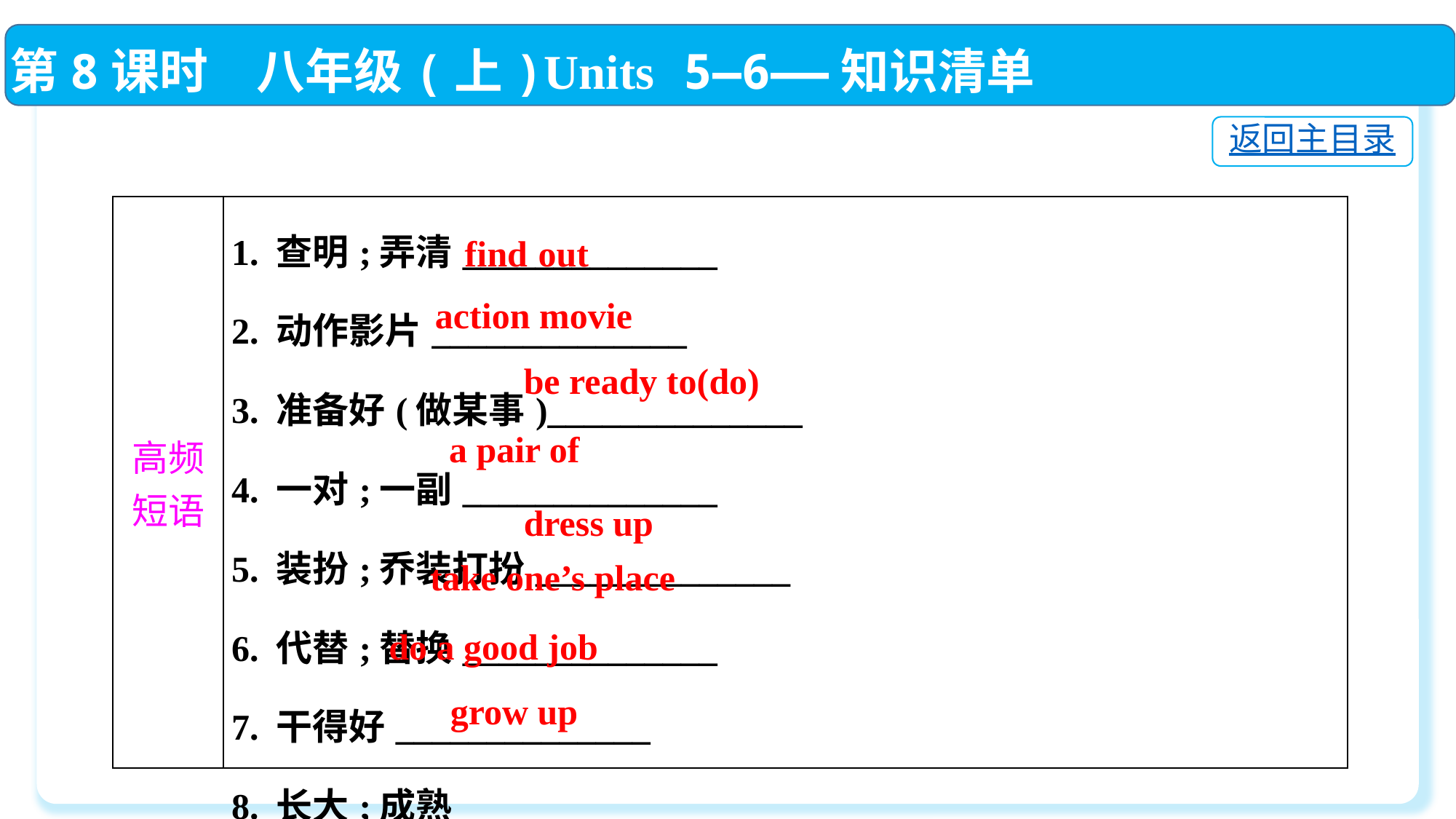

第8课时　八年级(上)Units 5—6——知识清单

返回主目录
| 高频 短语 | 1. 查明;弄清\_\_\_\_\_\_\_\_\_\_\_\_\_\_ 2. 动作影片\_\_\_\_\_\_\_\_\_\_\_\_\_\_ 3. 准备好(做某事)\_\_\_\_\_\_\_\_\_\_\_\_\_\_ 4. 一对;一副\_\_\_\_\_\_\_\_\_\_\_\_\_\_ 5. 装扮;乔装打扮\_\_\_\_\_\_\_\_\_\_\_\_\_\_ 6. 代替;替换\_\_\_\_\_\_\_\_\_\_\_\_\_\_ 7. 干得好\_\_\_\_\_\_\_\_\_\_\_\_\_\_ 8. 长大;成熟\_\_\_\_\_\_\_\_\_\_\_\_\_\_ |
| --- | --- |
find out
action movie
be ready to(do)
a pair of
dress up
take one’s place
do a good job
grow up